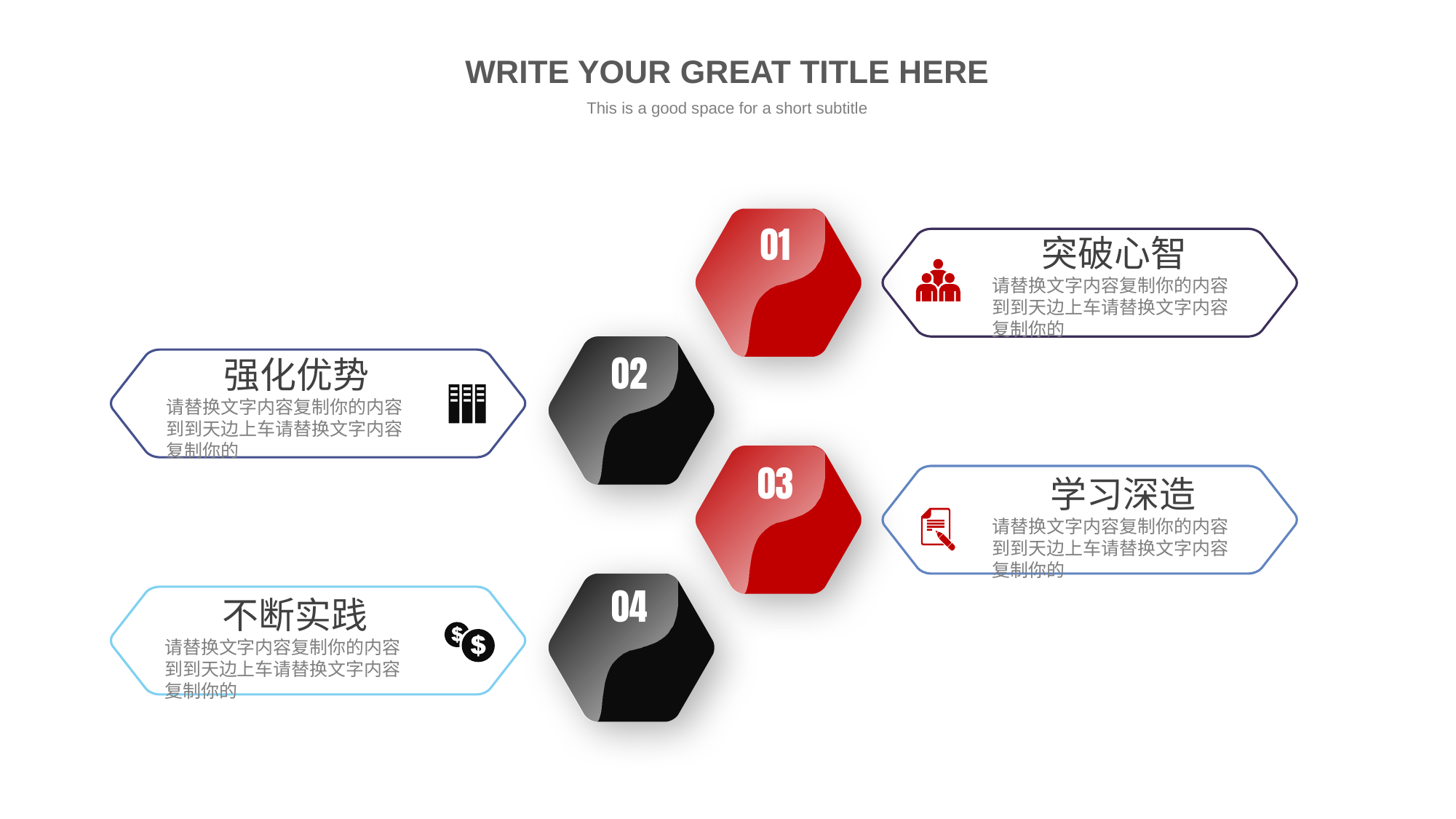

WRITE YOUR GREAT TITLE HERE
This is a good space for a short subtitle

01

     突破心智
请替换文字内容复制你的内容到到天边上车请替换文字内容复制你的

02

      强化优势
请替换文字内容复制你的内容到到天边上车请替换文字内容复制你的

03

      学习深造
请替换文字内容复制你的内容到到天边上车请替换文字内容复制你的

04

      不断实践
请替换文字内容复制你的内容到到天边上车请替换文字内容复制你的